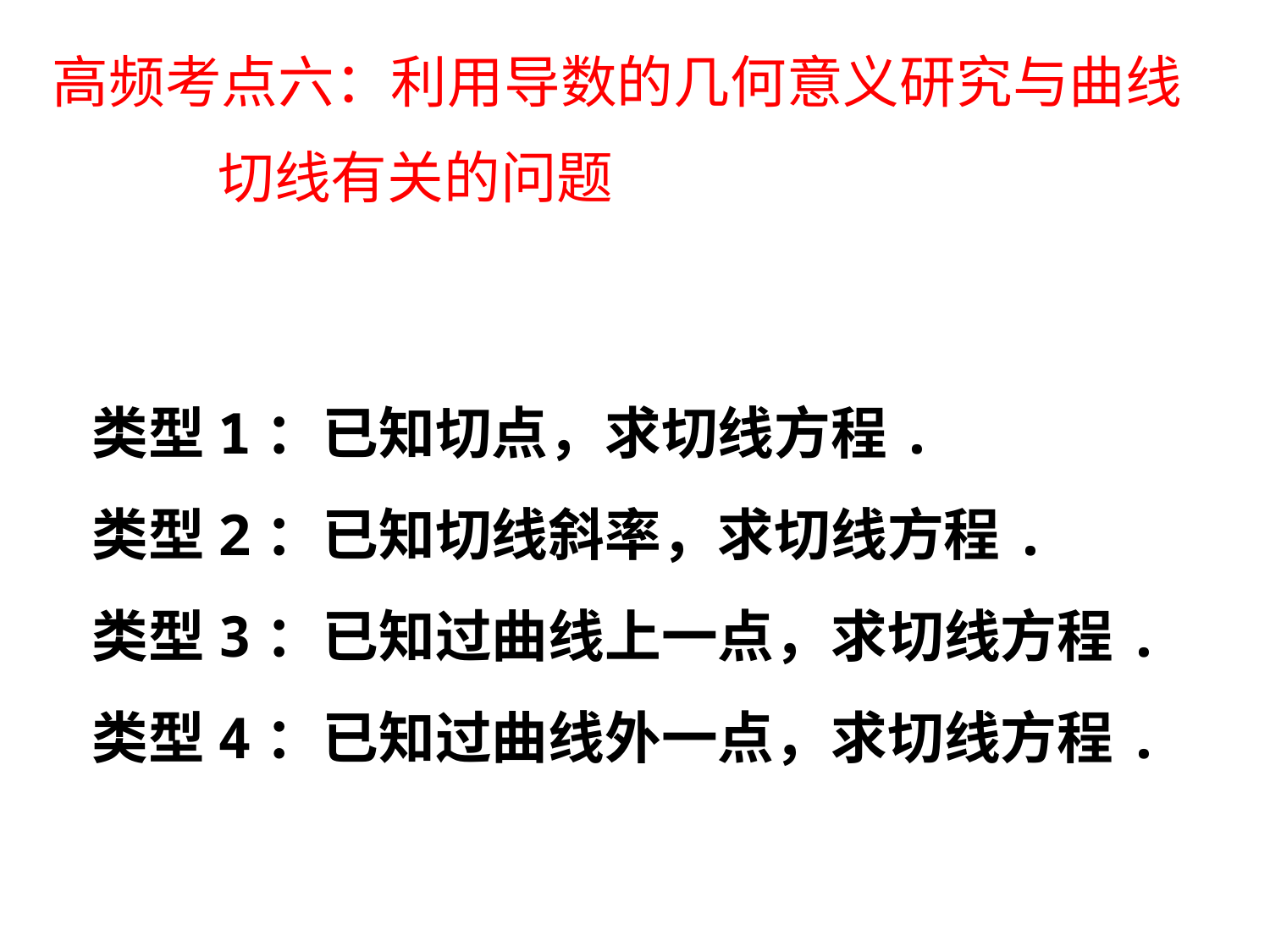

高频考点六：利用导数的几何意义研究与曲线
            切线有关的问题
类型1：已知切点，求切线方程.
类型2：已知切线斜率，求切线方程.
类型3：已知过曲线上一点，求切线方程.
类型4：已知过曲线外一点，求切线方程.